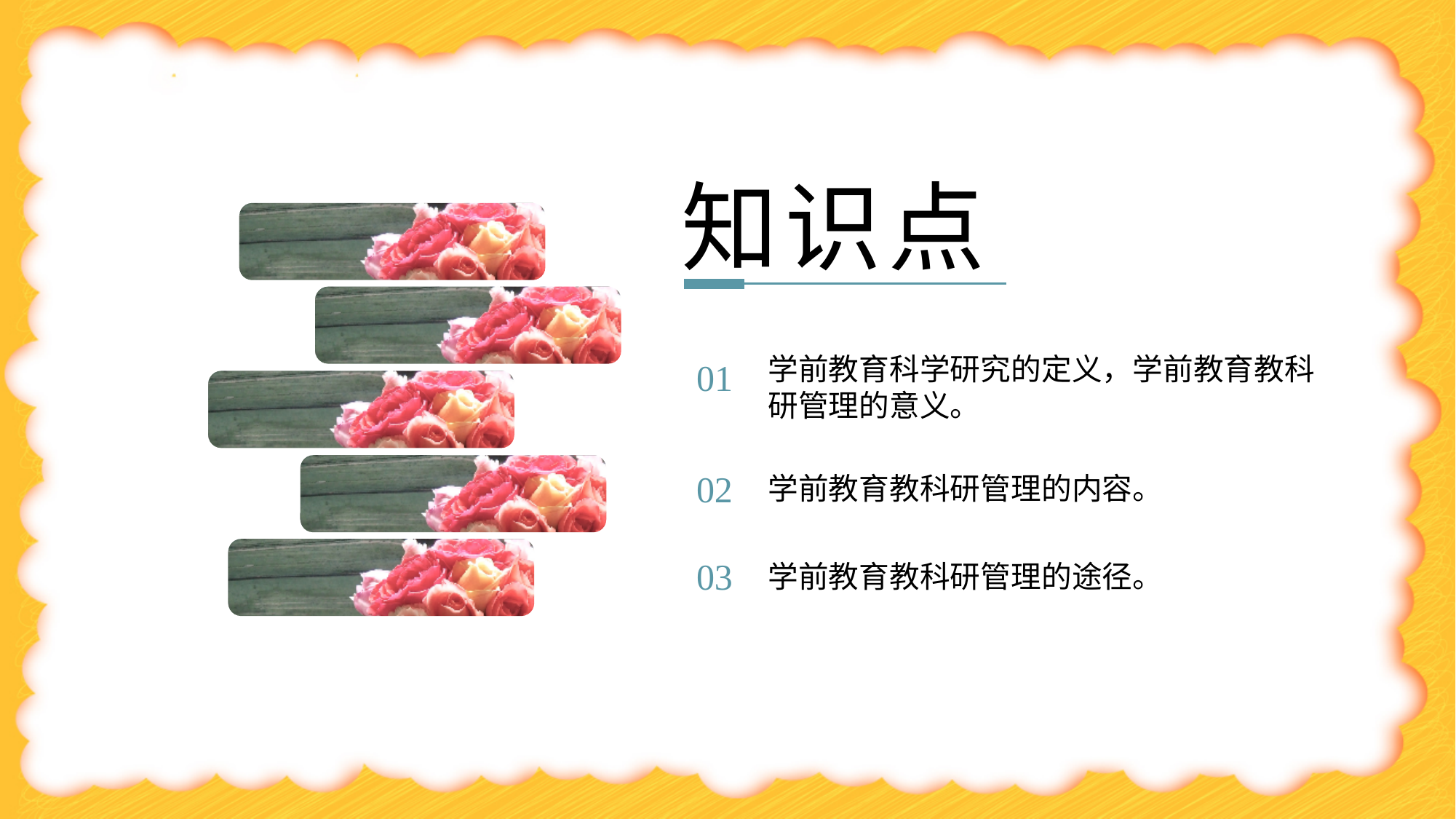

知识点

学前教育科学研究的定义，学前教育教科研管理的意义。
01
学前教育教科研管理的内容。
02
学前教育教科研管理的途径。
03